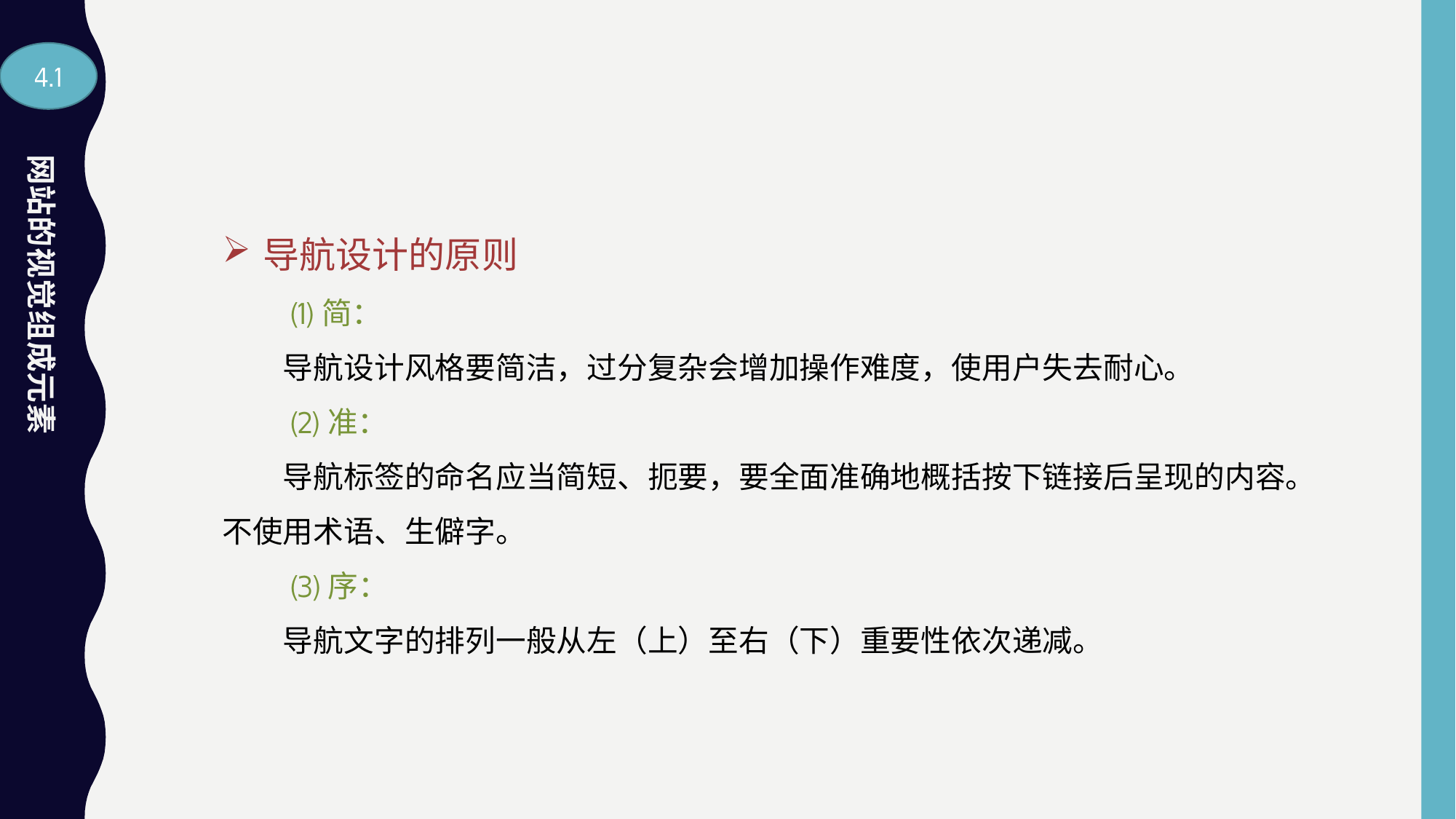

4.1
网站的视觉组成元素
导航设计的原则
　　(1)简：
　　导航设计风格要简洁，过分复杂会增加操作难度，使用户失去耐心。
　　(2)准：
　　导航标签的命名应当简短、扼要，要全面准确地概括按下链接后呈现的内容。不使用术语、生僻字。
　　(3)序：
　　导航文字的排列一般从左（上）至右（下）重要性依次递减。